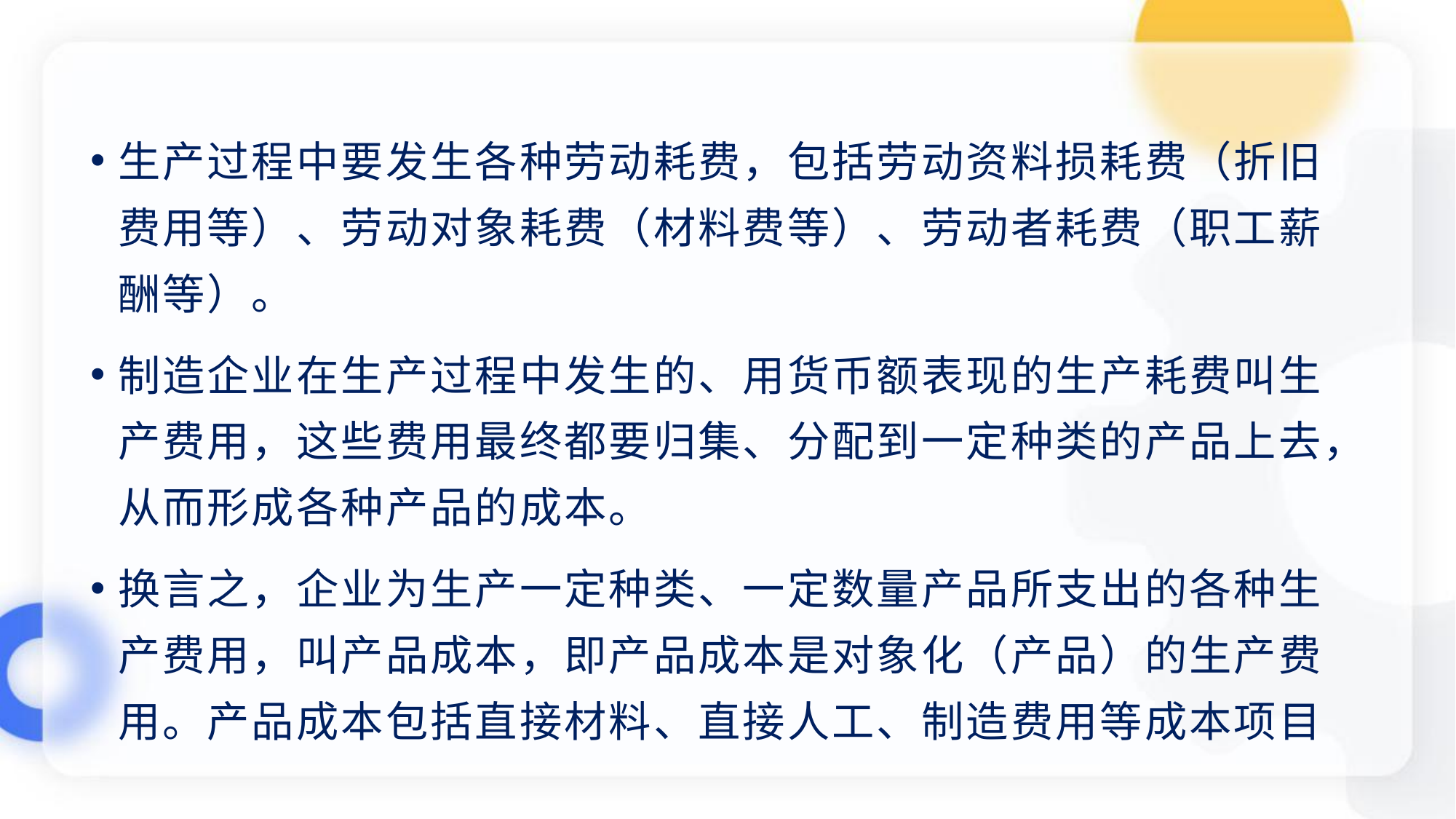

#
生产过程中要发生各种劳动耗费，包括劳动资料损耗费（折旧费用等）、劳动对象耗费（材料费等）、劳动者耗费（职工薪酬等）。
制造企业在生产过程中发生的、用货币额表现的生产耗费叫生产费用，这些费用最终都要归集、分配到一定种类的产品上去，从而形成各种产品的成本。
换言之，企业为生产一定种类、一定数量产品所支出的各种生产费用，叫产品成本，即产品成本是对象化（产品）的生产费用。产品成本包括直接材料、直接人工、制造费用等成本项目